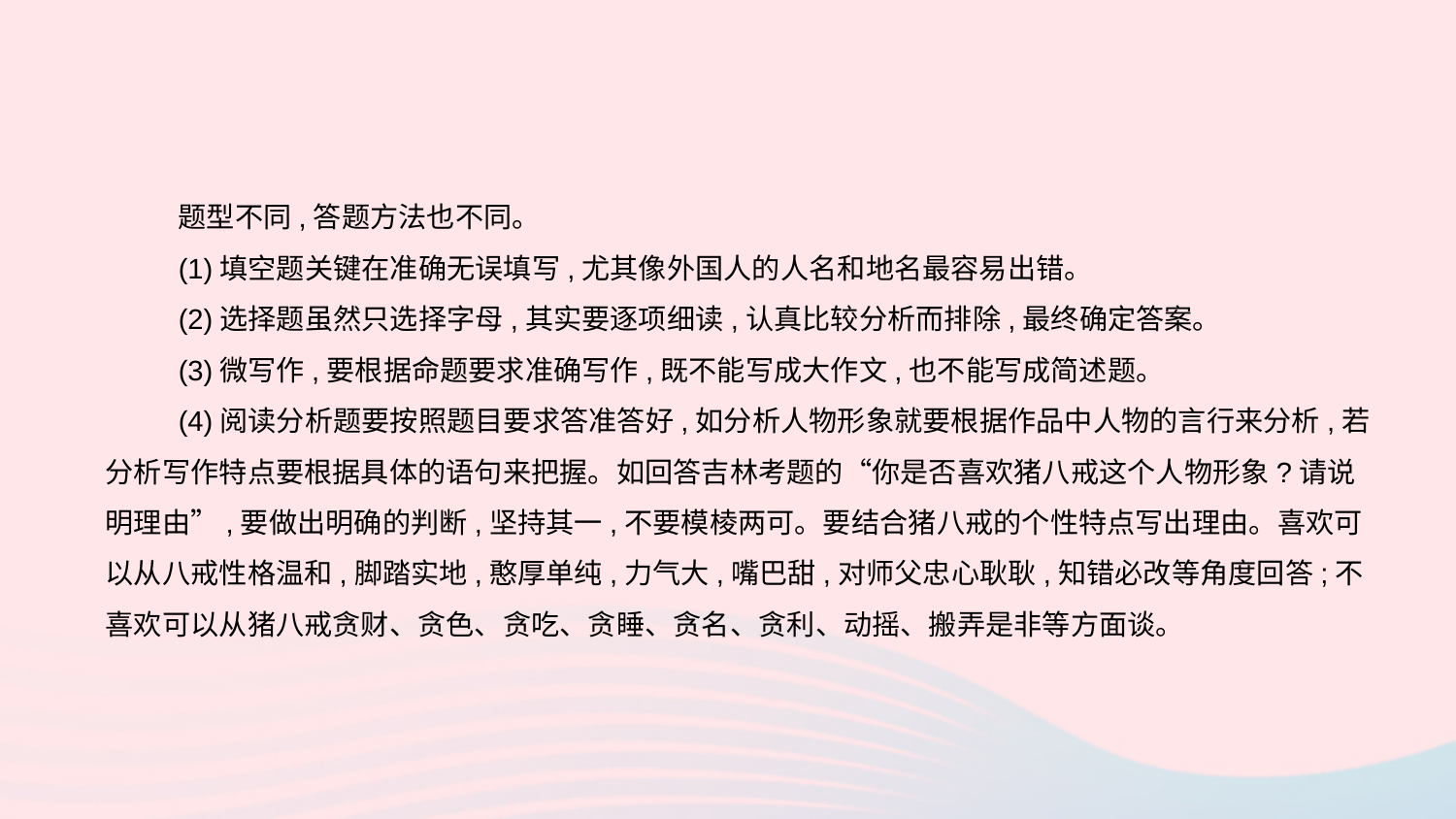

题型不同,答题方法也不同。
(1)填空题关键在准确无误填写,尤其像外国人的人名和地名最容易出错。
(2)选择题虽然只选择字母,其实要逐项细读,认真比较分析而排除,最终确定答案。
(3)微写作,要根据命题要求准确写作,既不能写成大作文,也不能写成简述题。
(4)阅读分析题要按照题目要求答准答好,如分析人物形象就要根据作品中人物的言行来分析,若分析写作特点要根据具体的语句来把握。如回答吉林考题的“你是否喜欢猪八戒这个人物形象?请说明理由”,要做出明确的判断,坚持其一,不要模棱两可。要结合猪八戒的个性特点写出理由。喜欢可以从八戒性格温和,脚踏实地,憨厚单纯,力气大,嘴巴甜,对师父忠心耿耿,知错必改等角度回答;不喜欢可以从猪八戒贪财、贪色、贪吃、贪睡、贪名、贪利、动摇、搬弄是非等方面谈。